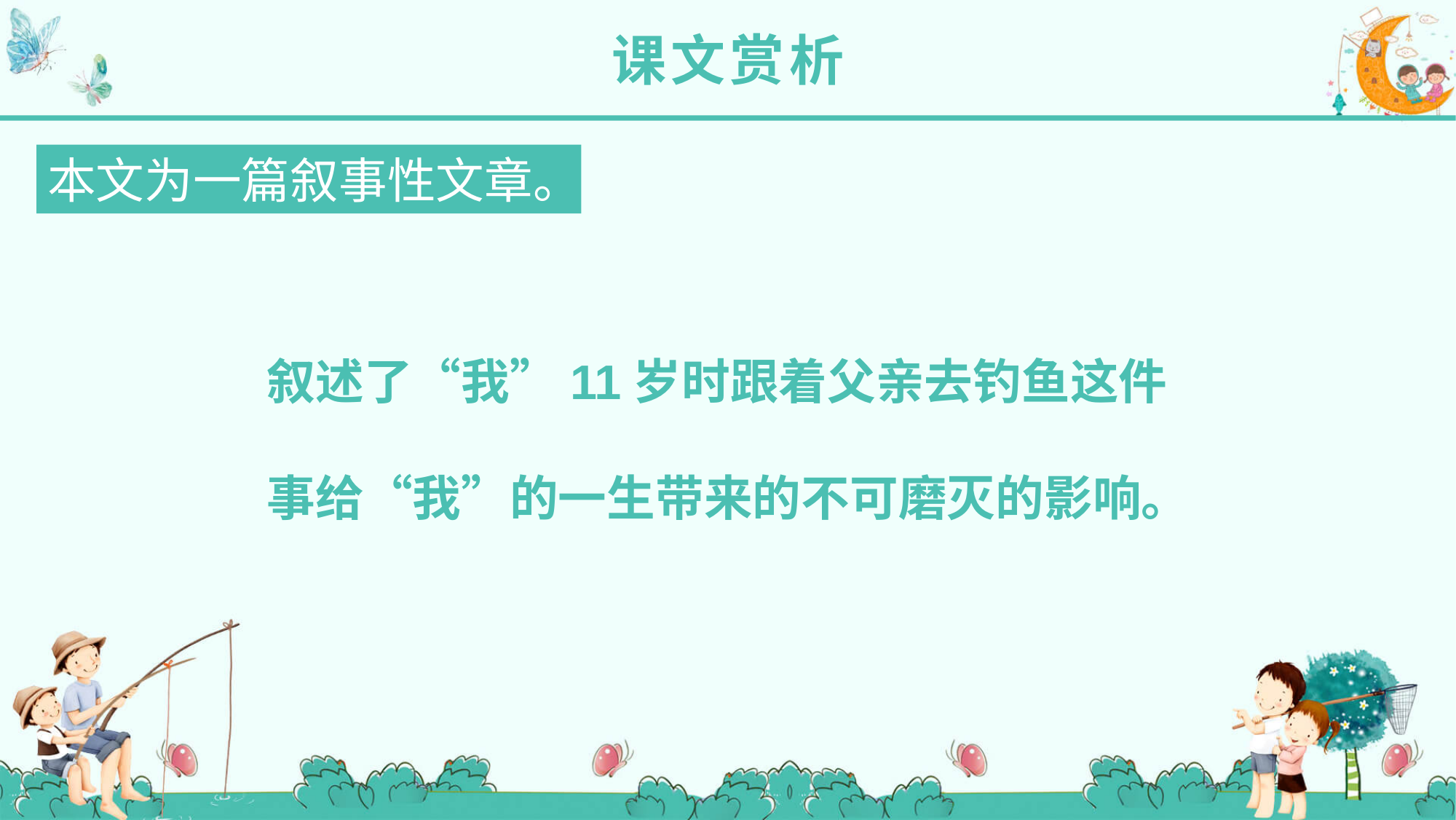

课文赏析

本文为一篇叙事性文章。
叙述了“我”11岁时跟着父亲去钓鱼这件

事给“我”的一生带来的不可磨灭的影响。